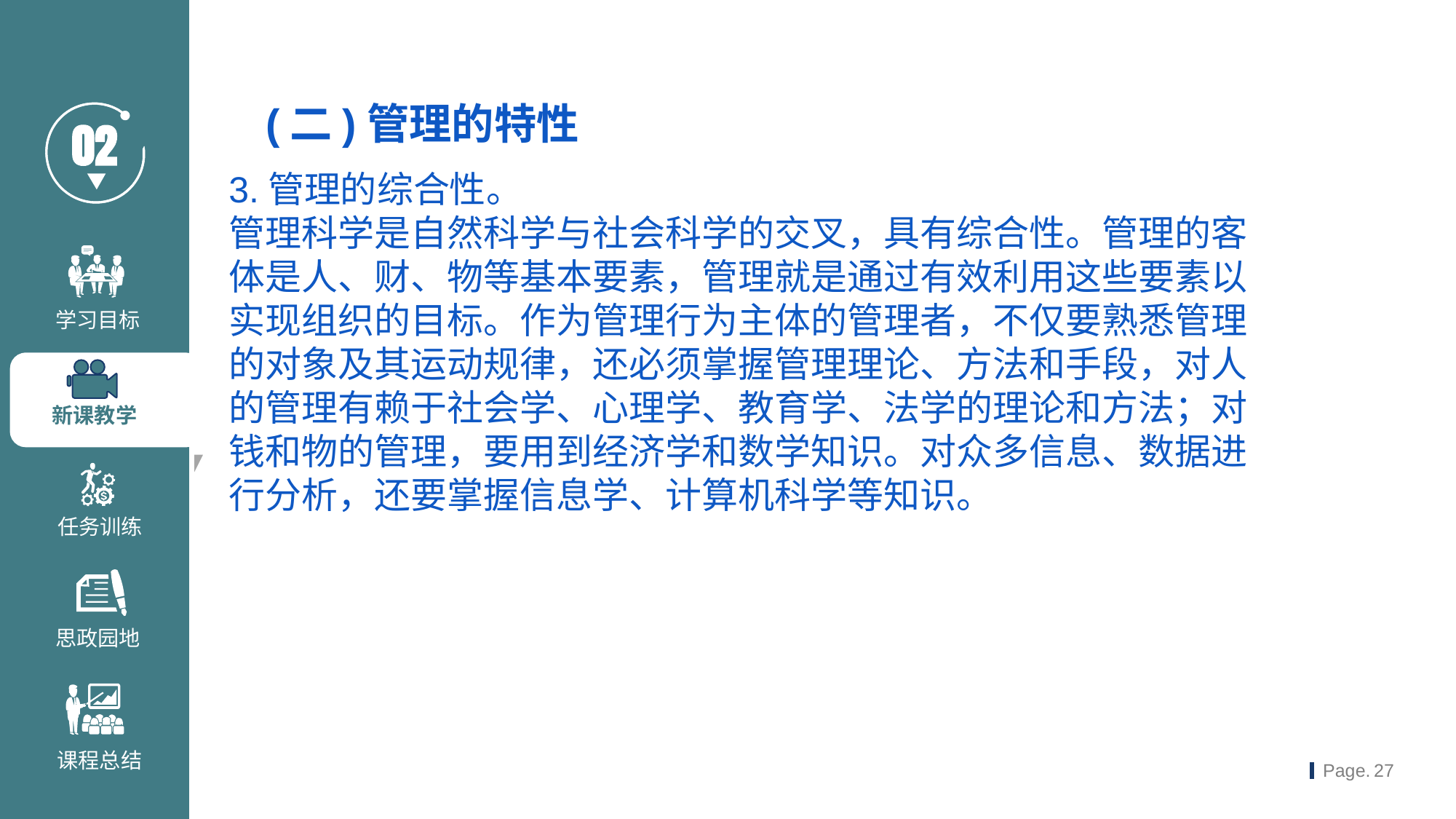

(二)管理的特性
3.管理的综合性。
管理科学是自然科学与社会科学的交叉，具有综合性。管理的客体是人、财、物等基本要素，管理就是通过有效利用这些要素以实现组织的目标。作为管理行为主体的管理者，不仅要熟悉管理的对象及其运动规律，还必须掌握管理理论、方法和手段，对人的管理有赖于社会学、心理学、教育学、法学的理论和方法；对钱和物的管理，要用到经济学和数学知识。对众多信息、数据进行分析，还要掌握信息学、计算机科学等知识。